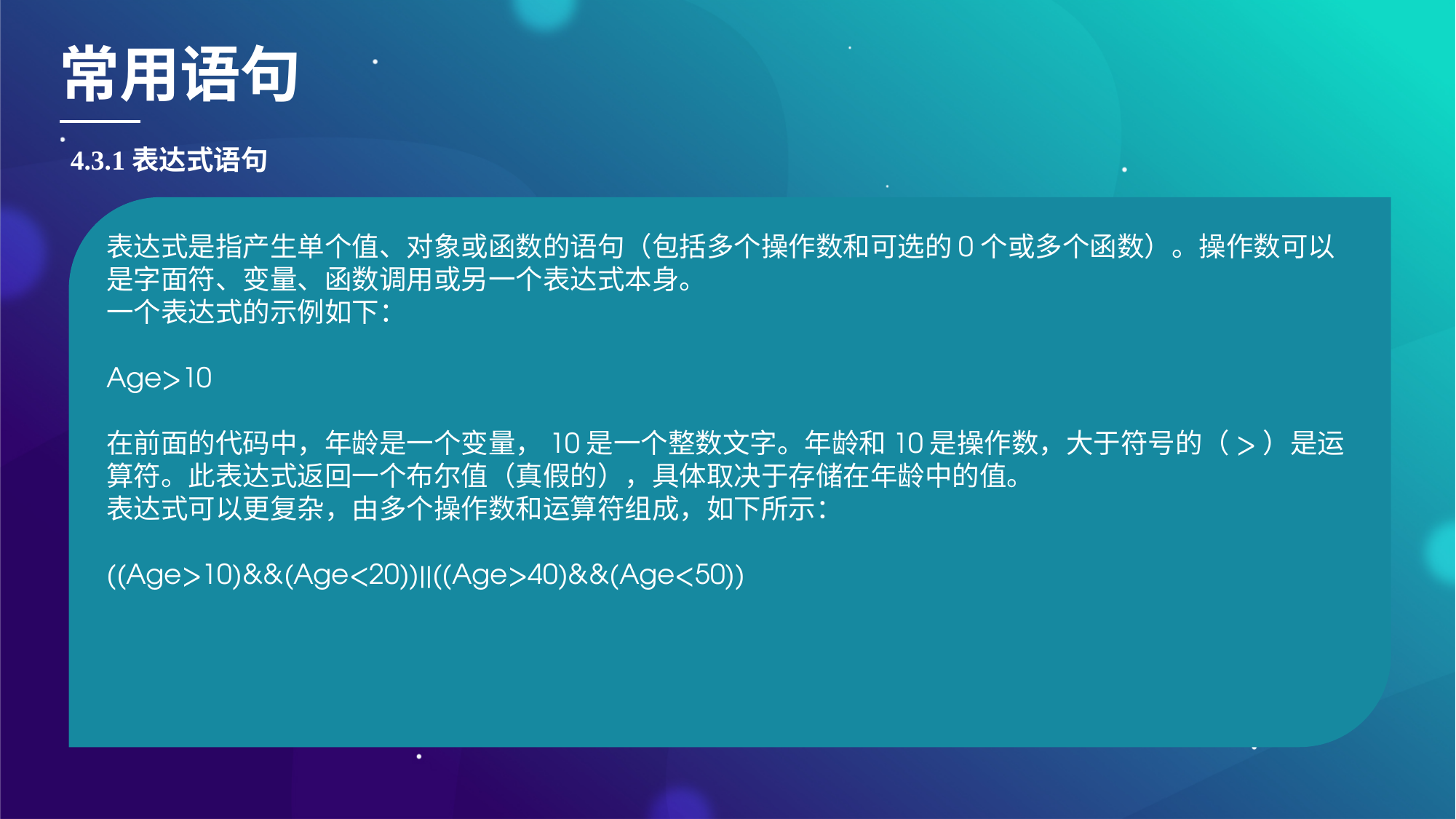

常用语句
4.3.1表达式语句
表达式是指产生单个值、对象或函数的语句（包括多个操作数和可选的0个或多个函数）。操作数可以是字面符、变量、函数调用或另一个表达式本身。
一个表达式的示例如下：

Age>10

在前面的代码中，年龄是一个变量，10是一个整数文字。年龄和10是操作数，大于符号的（>）是运算符。此表达式返回一个布尔值（真假的），具体取决于存储在年龄中的值。
表达式可以更复杂，由多个操作数和运算符组成，如下所示：

((Age>10)&&(Age<20))||((Age>40)&&(Age<50))